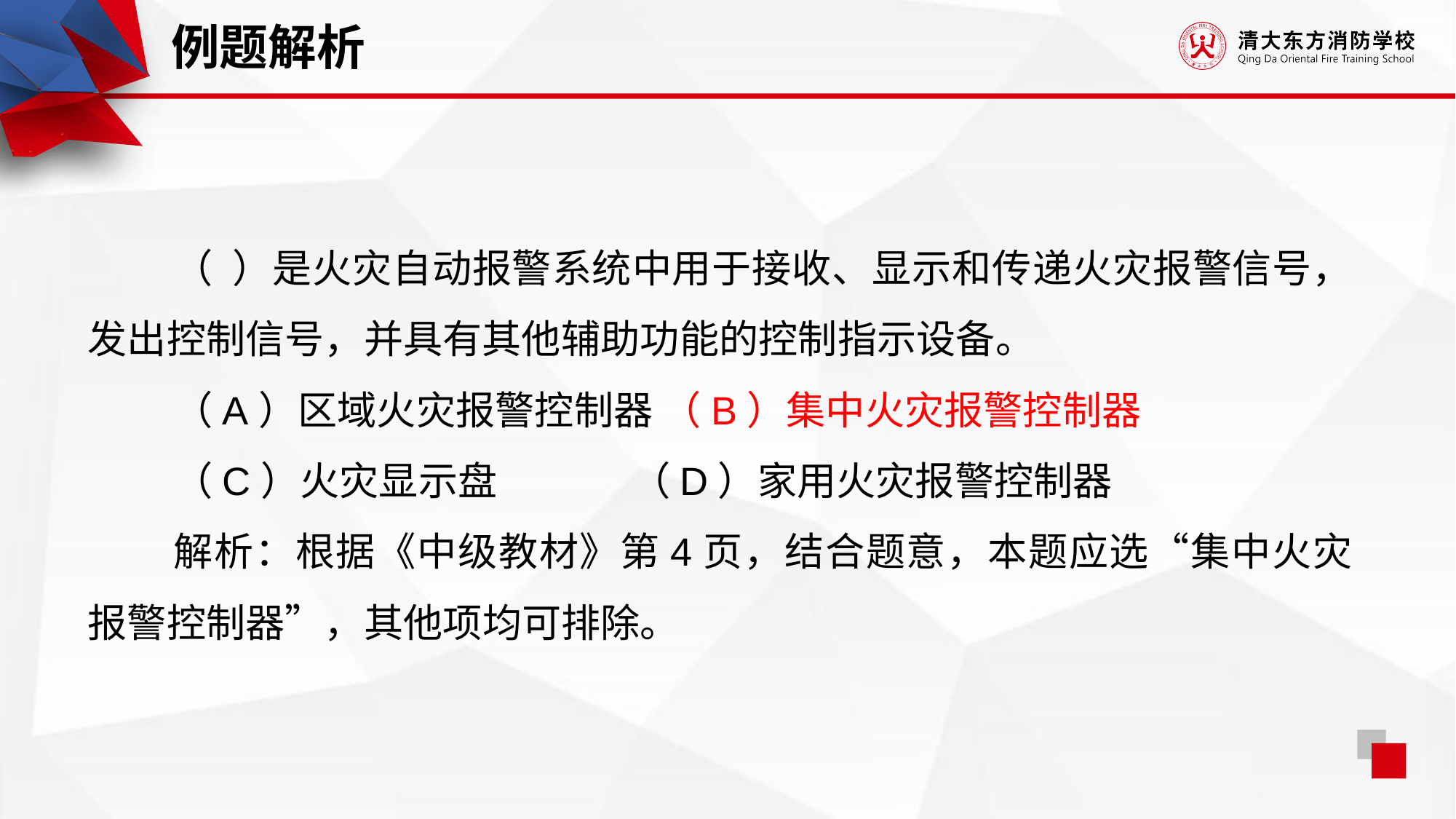

例题解析

（  ）是火灾自动报警系统中用于接收、显示和传递火灾报警信号，发出控制信号，并具有其他辅助功能的控制指示设备。
（A）区域火灾报警控制器 （B）集中火灾报警控制器
（C）火灾显示盘               （D）家用火灾报警控制器
解析：根据《中级教材》第4页，结合题意，本题应选“集中火灾报警控制器”，其他项均可排除。